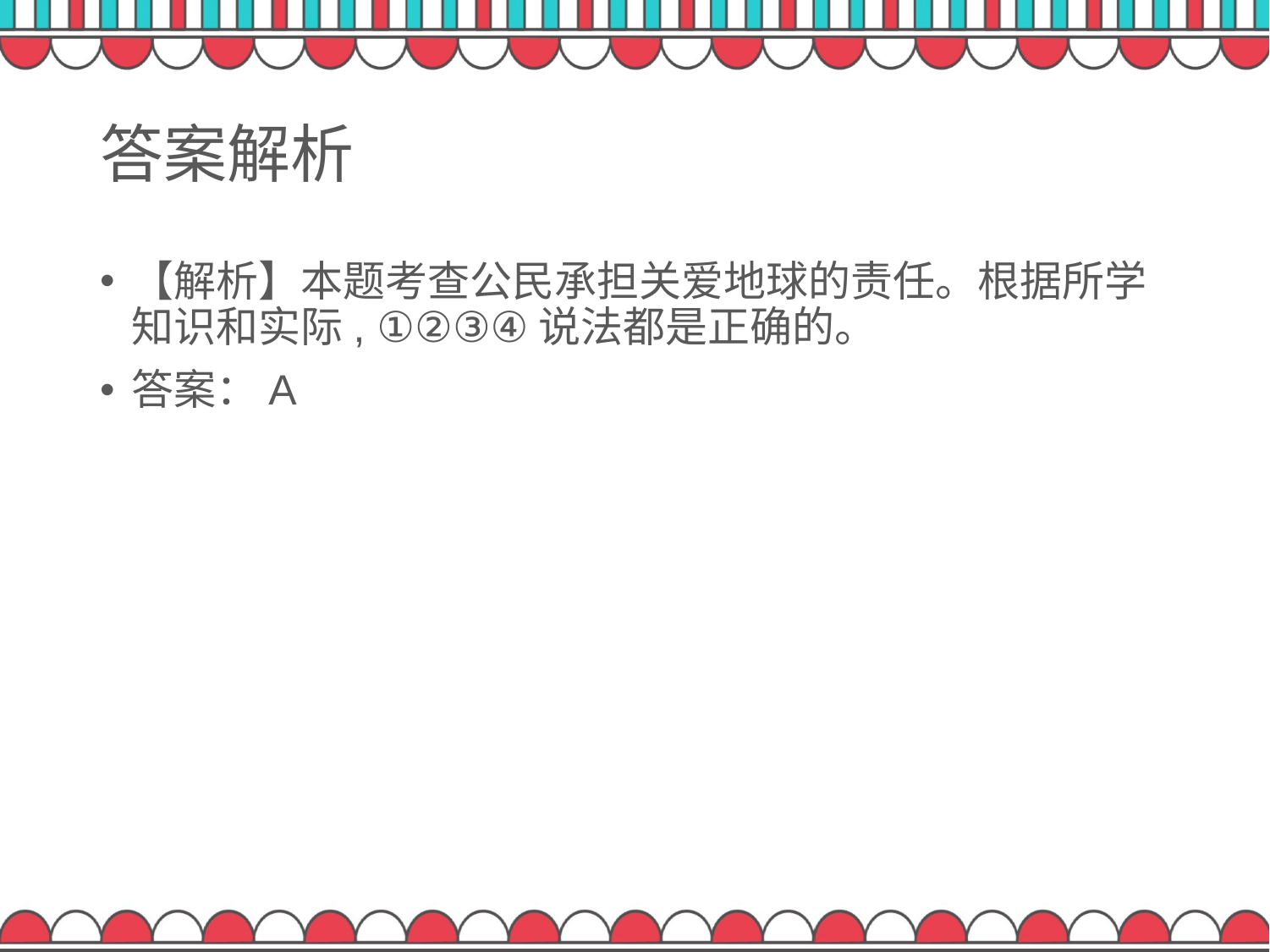

# 答案解析
【解析】本题考查公民承担关爱地球的责任。根据所学知识和实际, ①②③④说法都是正确的。
答案：A